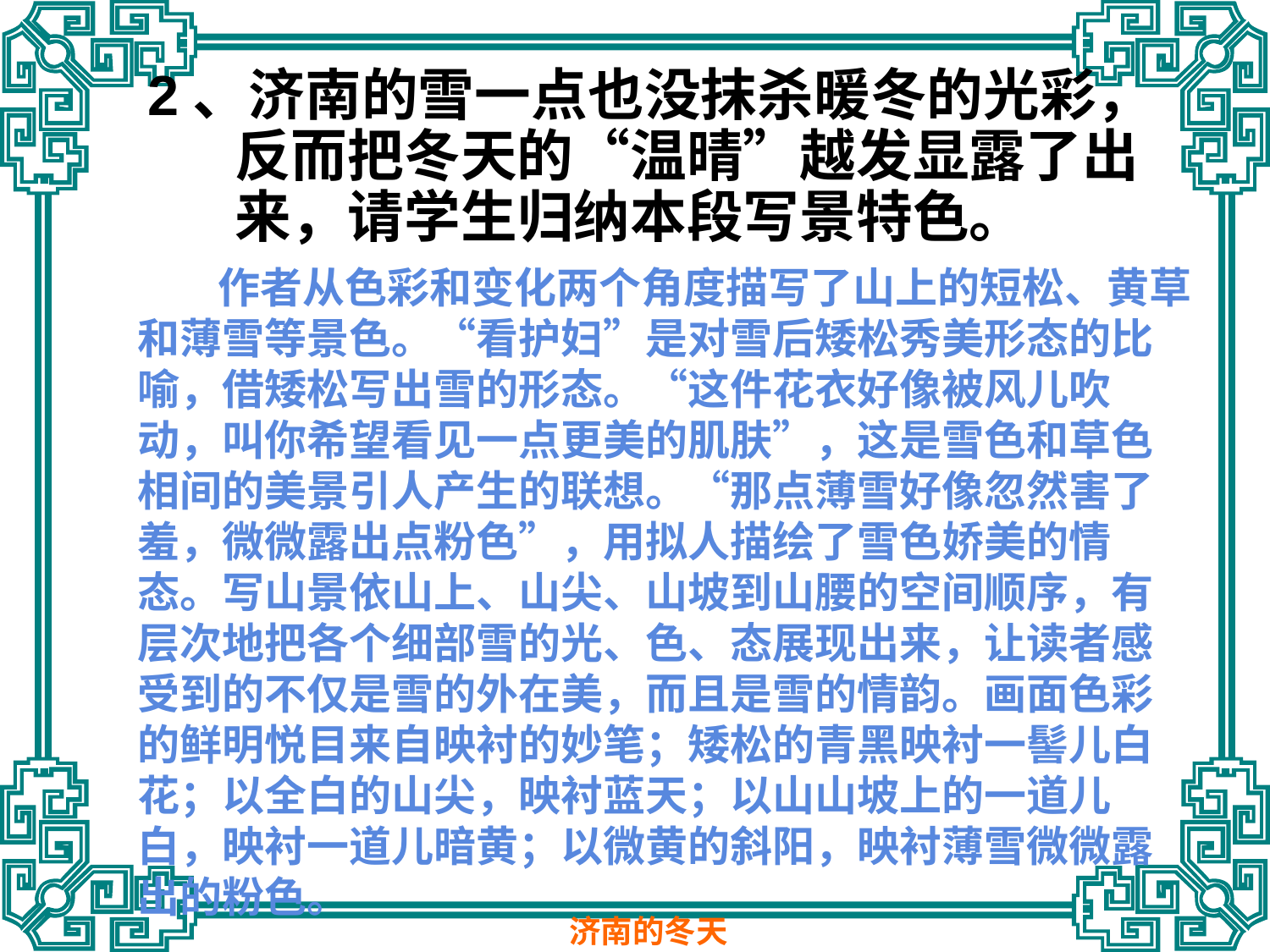

2、济南的雪一点也没抹杀暖冬的光彩，反而把冬天的“温晴”越发显露了出来，请学生归纳本段写景特色。
      作者从色彩和变化两个角度描写了山上的短松、黄草和薄雪等景色。“看护妇”是对雪后矮松秀美形态的比喻，借矮松写出雪的形态。“这件花衣好像被风儿吹动，叫你希望看见一点更美的肌肤”，这是雪色和草色相间的美景引人产生的联想。“那点薄雪好像忽然害了羞，微微露出点粉色”，用拟人描绘了雪色娇美的情态。写山景依山上、山尖、山坡到山腰的空间顺序，有层次地把各个细部雪的光、色、态展现出来，让读者感受到的不仅是雪的外在美，而且是雪的情韵。画面色彩的鲜明悦目来自映衬的妙笔；矮松的青黑映衬一髻儿白花；以全白的山尖，映衬蓝天；以山山坡上的一道儿  白，映衬一道儿暗黄；以微黄的斜阳，映衬薄雪微微露出的粉色。